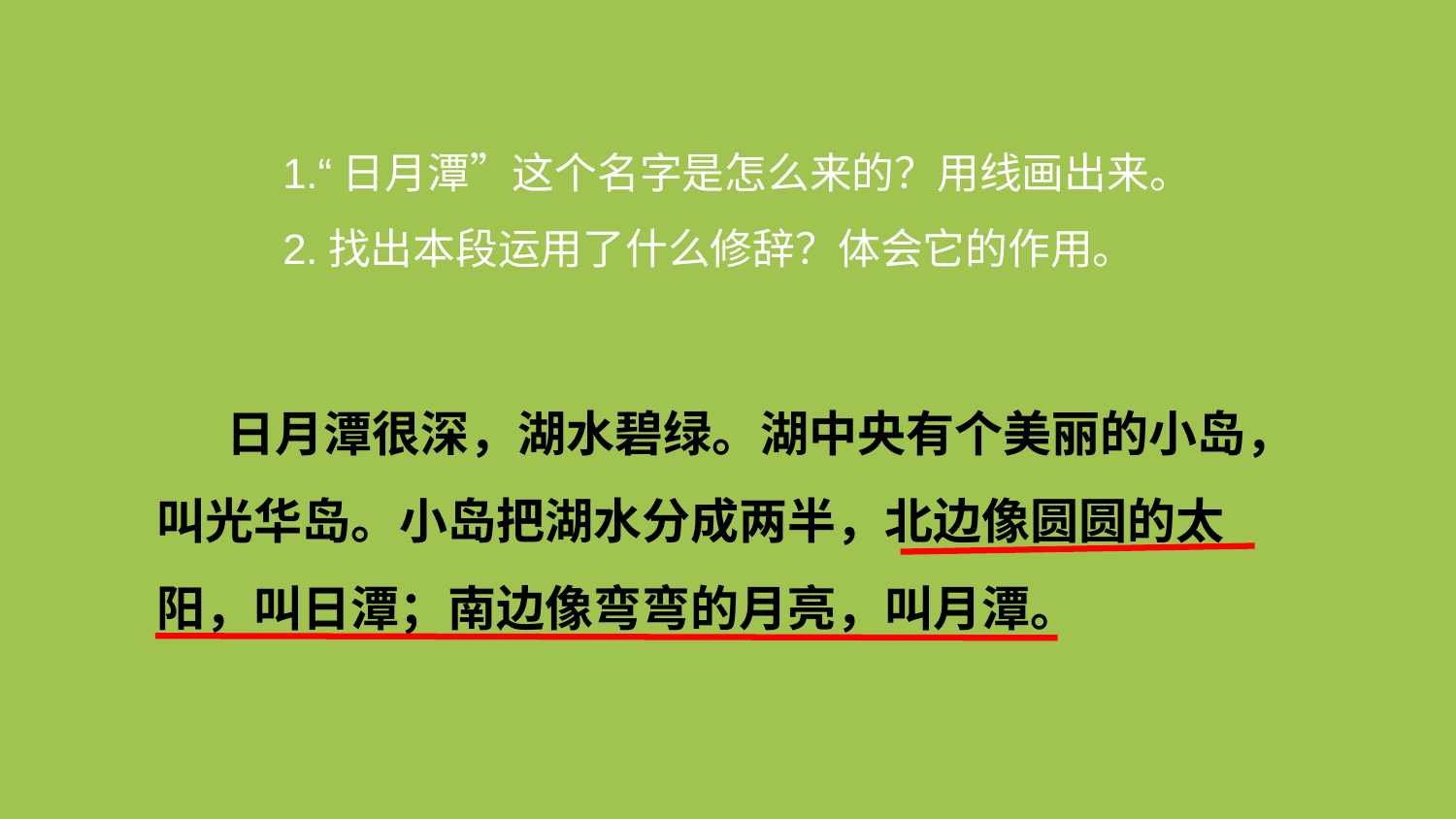

1.“日月潭”这个名字是怎么来的？用线画出来。
2.找出本段运用了什么修辞？体会它的作用。
  日月潭很深，湖水碧绿。湖中央有个美丽的小岛，叫光华岛。小岛把湖水分成两半，北边像圆圆的太阳，叫日潭；南边像弯弯的月亮，叫月潭。